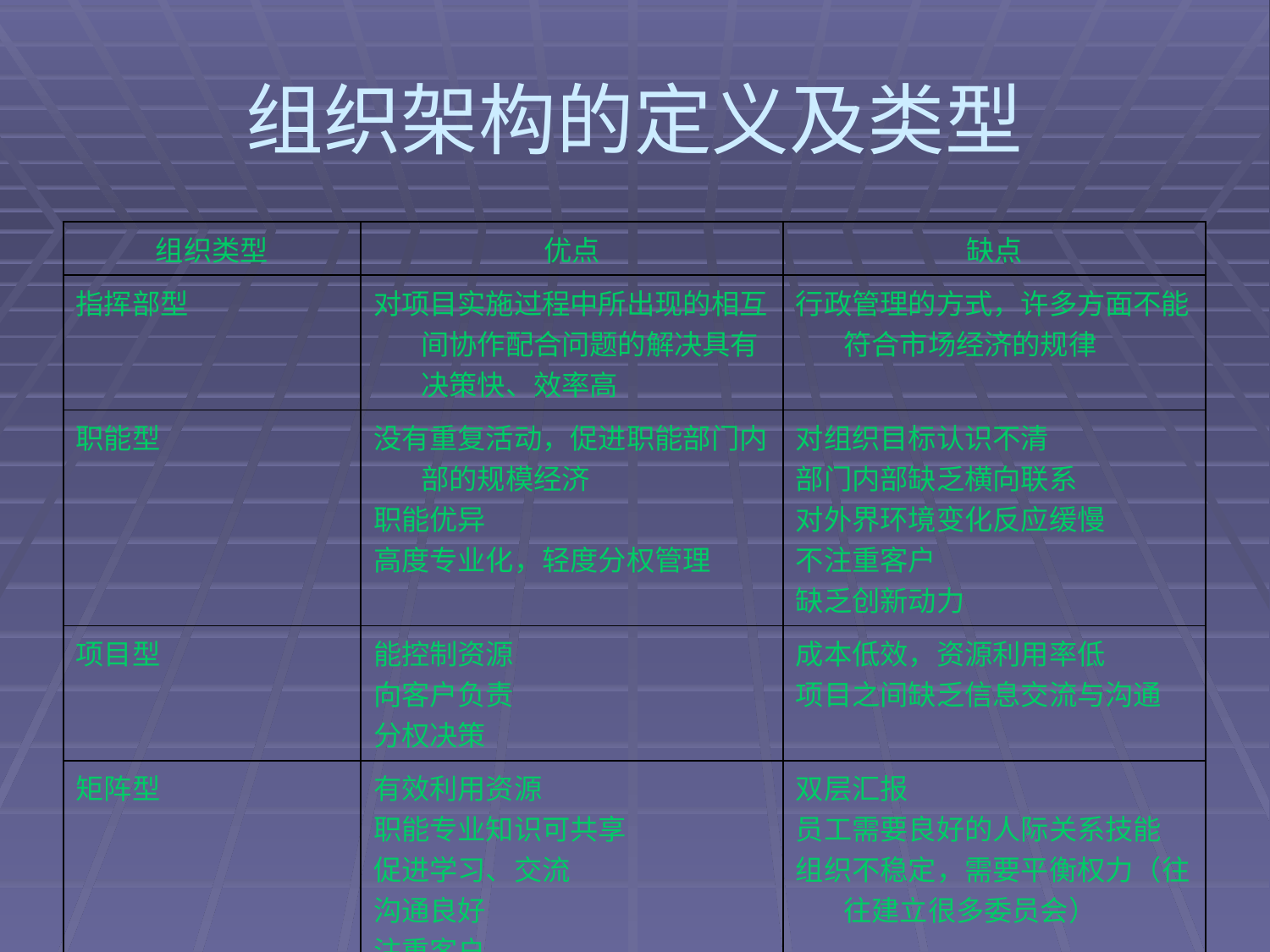

# 组织架构的定义及类型
| 组织类型 | 优点 | 缺点 |
| --- | --- | --- |
| 指挥部型 | 对项目实施过程中所出现的相互间协作配合问题的解决具有决策快、效率高 | 行政管理的方式，许多方面不能符合市场经济的规律 |
| 职能型 | 没有重复活动，促进职能部门内部的规模经济 职能优异 高度专业化，轻度分权管理 | 对组织目标认识不清 部门内部缺乏横向联系 对外界环境变化反应缓慢 不注重客户 缺乏创新动力 |
| 项目型 | 能控制资源 向客户负责 分权决策 | 成本低效，资源利用率低 项目之间缺乏信息交流与沟通 |
| 矩阵型 | 有效利用资源 职能专业知识可共享 促进学习、交流 沟通良好 注重客户 | 双层汇报 员工需要良好的人际关系技能 组织不稳定，需要平衡权力（往往建立很多委员会） |